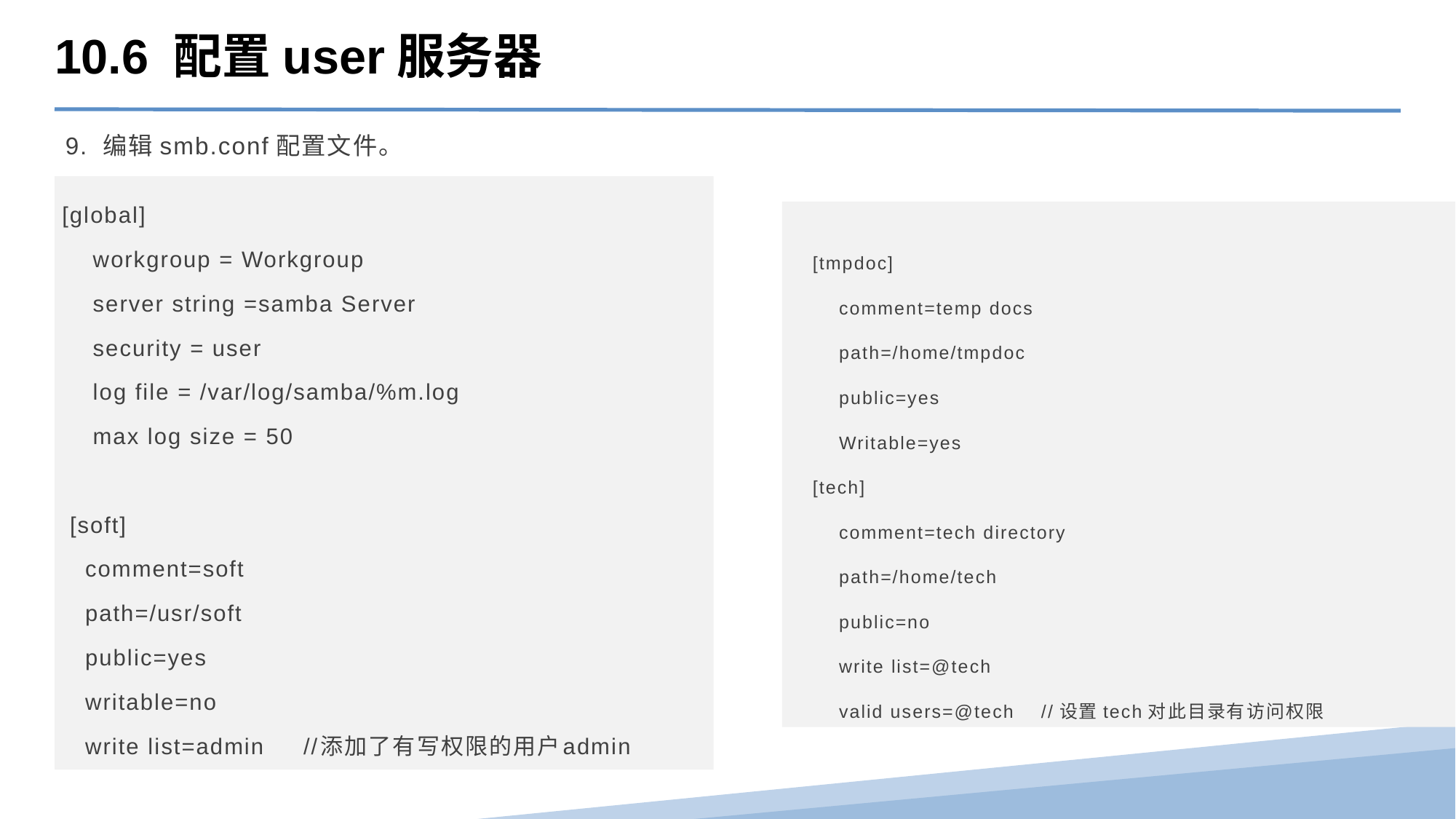

10.6 配置user服务器
9. 编辑smb.conf配置文件。
[global]
    workgroup = Workgroup
    server string =samba Server
    security = user
    log file = /var/log/samba/%m.log
    max log size = 50

 [soft]
   comment=soft
   path=/usr/soft
   public=yes
   writable=no
   write list=admin     //添加了有写权限的用户admin

   [tmpdoc]
       comment=temp docs
       path=/home/tmpdoc
       public=yes
       Writable=yes
   [tech]
       comment=tech directory
       path=/home/tech
       public=no
       write list=@tech
       valid users=@tech    //设置tech对此目录有访问权限